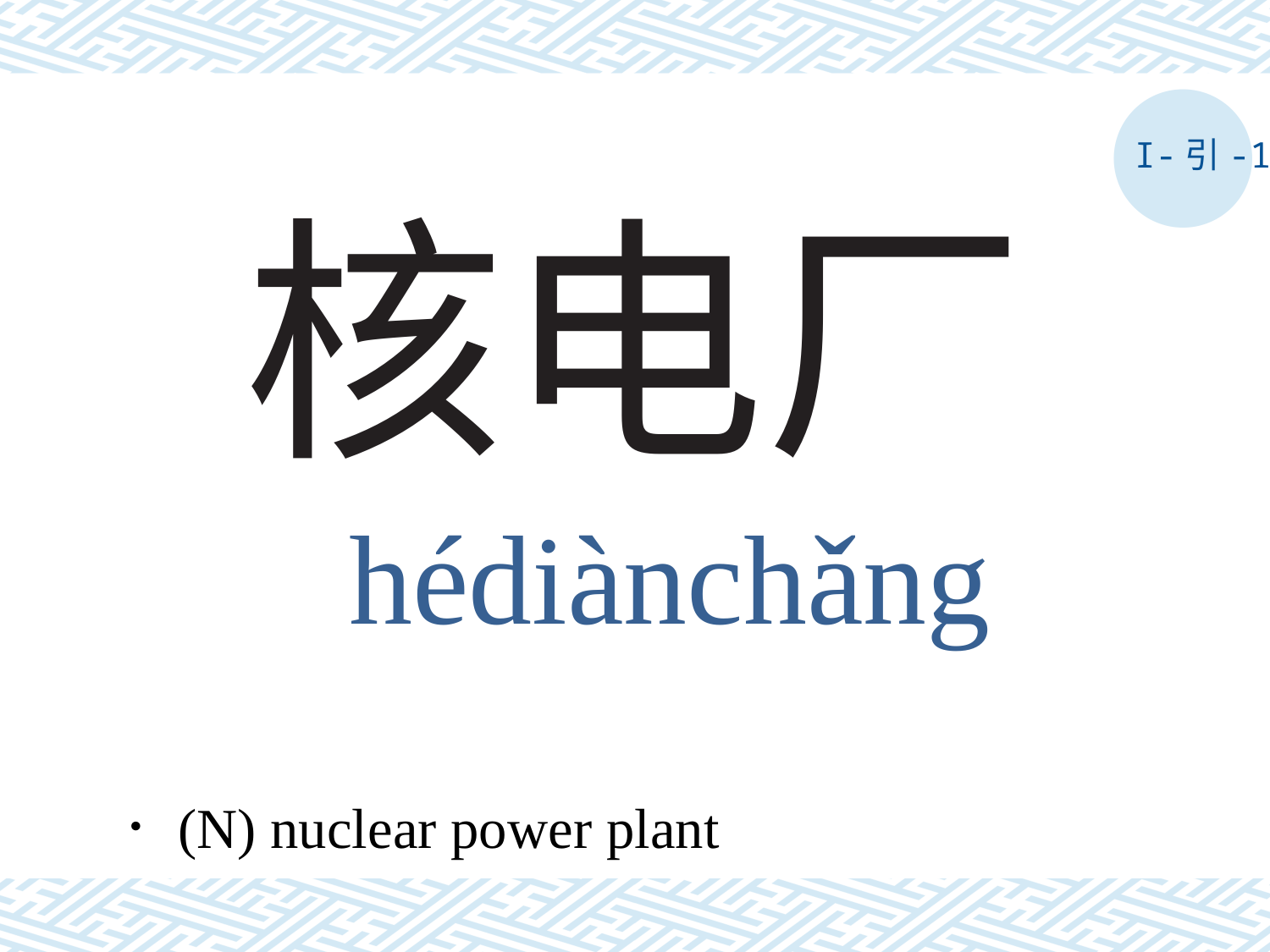

I-引-1

# 核电厂
hédiànchǎng
．(N) nuclear power plant